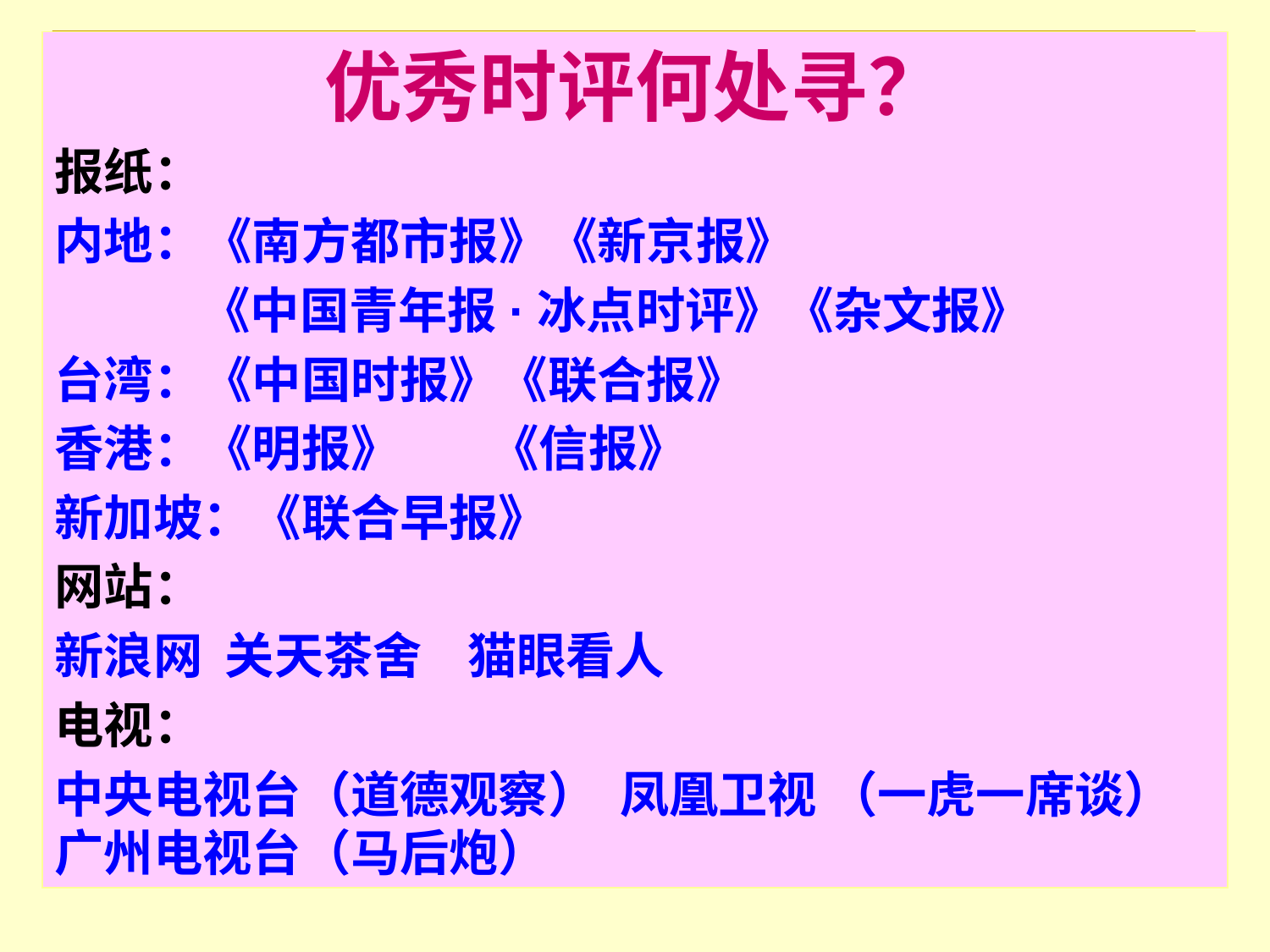

优秀时评何处寻？
报纸：
内地：《南方都市报》《新京报》
            《中国青年报·冰点时评》《杂文报》
台湾：《中国时报》《联合报》
香港：《明报》        《信报》
新加坡：《联合早报》
网站：
新浪网  关天茶舍    猫眼看人
电视：
中央电视台（道德观察）  凤凰卫视 （一虎一席谈）  广州电视台（马后炮）